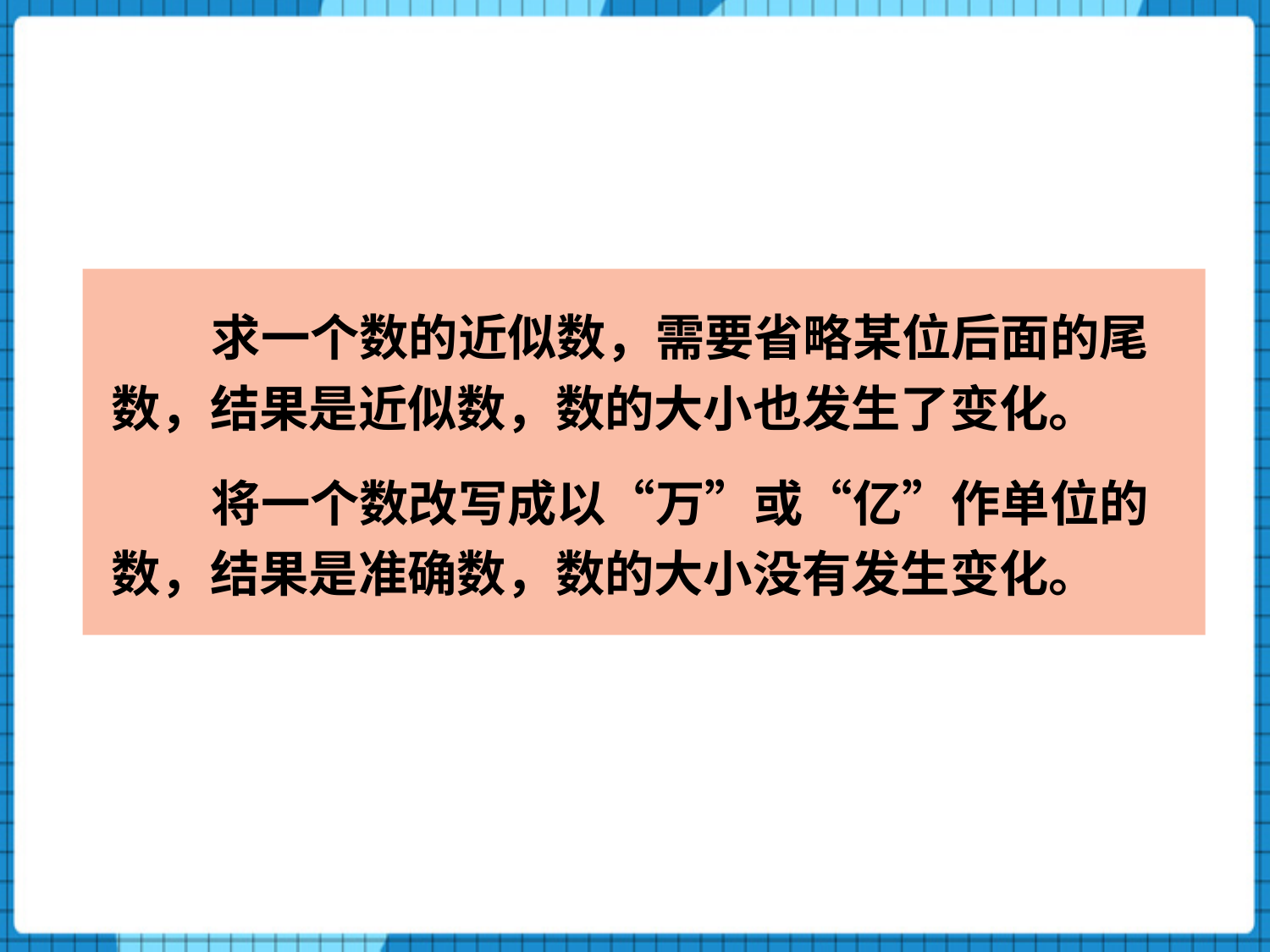

求一个数的近似数，需要省略某位后面的尾数，结果是近似数，数的大小也发生了变化。
将一个数改写成以“万”或“亿”作单位的数，结果是准确数，数的大小没有发生变化。